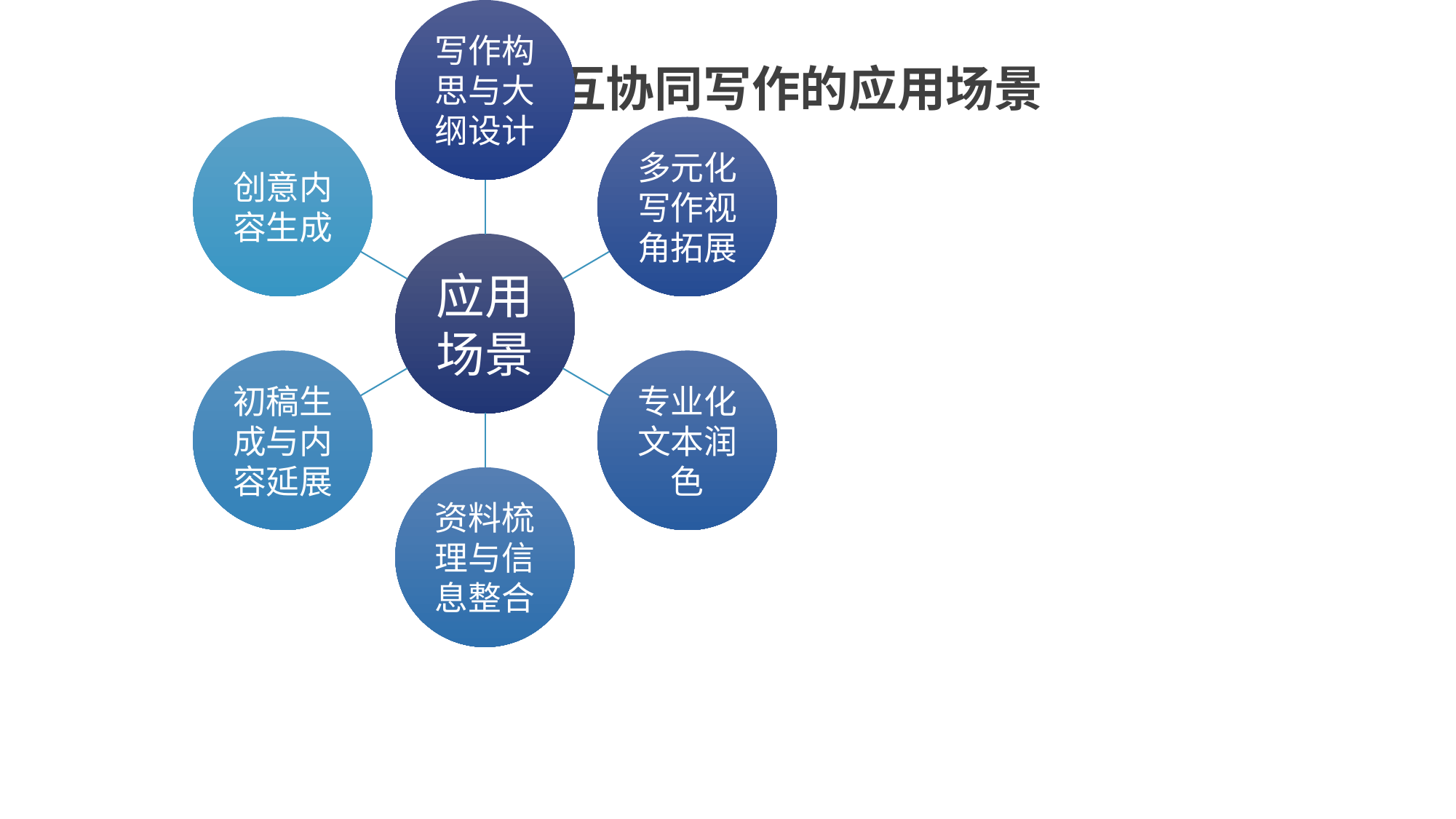

人机交互协同写作的应用场景
应用场景

写作构思与大纲设计

多元化写作视角拓展

专业化文本润色

资料梳理与信息整合

初稿生成与内容延展

创意内容生成